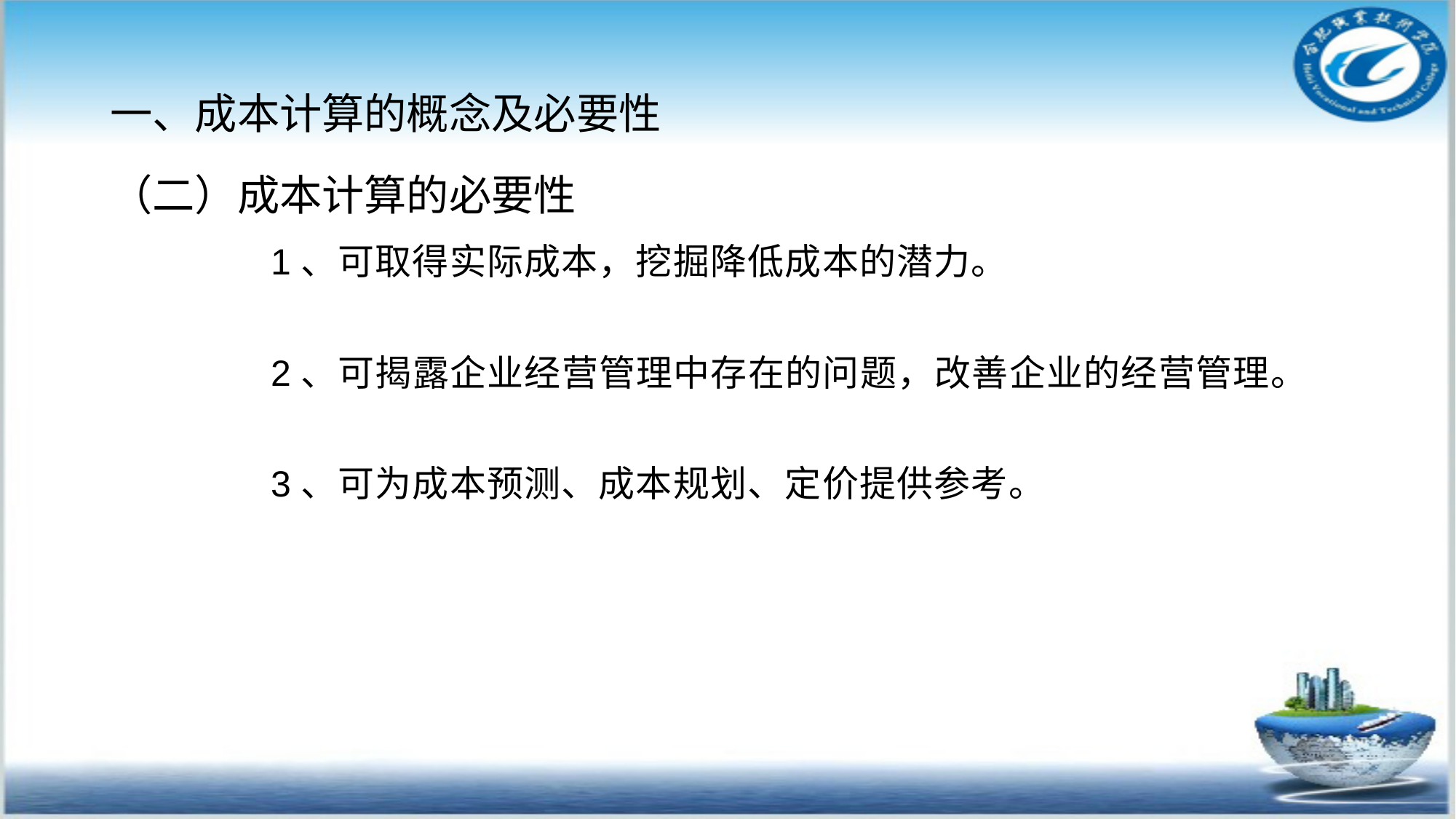

一、成本计算的概念及必要性
（二）成本计算的必要性
1、可取得实际成本，挖掘降低成本的潜力。
2、可揭露企业经营管理中存在的问题，改善企业的经营管理。
3、可为成本预测、成本规划、定价提供参考。